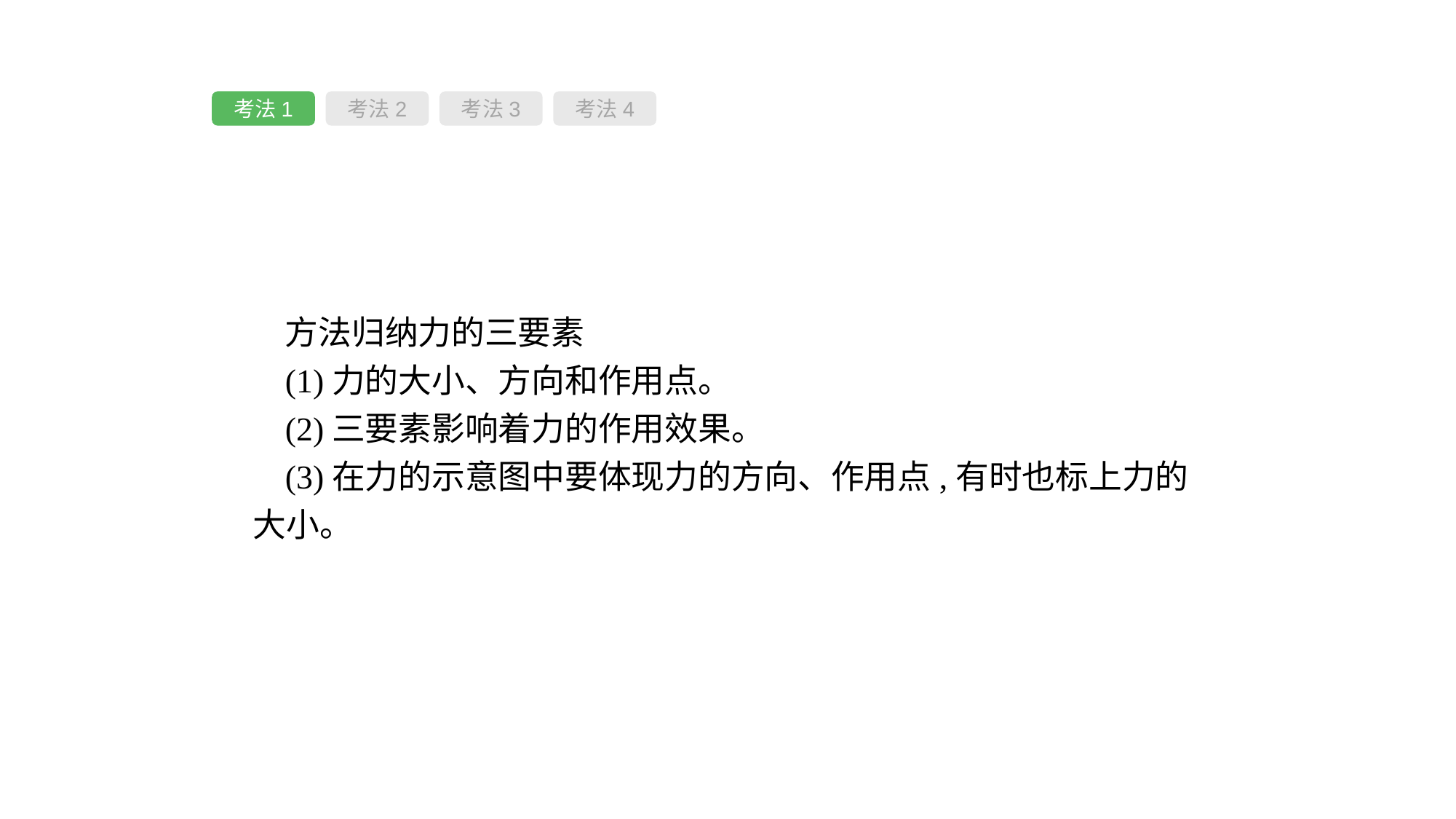

考法1
考法2
考法3
考法4
方法归纳力的三要素
(1)力的大小、方向和作用点。
(2)三要素影响着力的作用效果。
(3)在力的示意图中要体现力的方向、作用点,有时也标上力的大小。